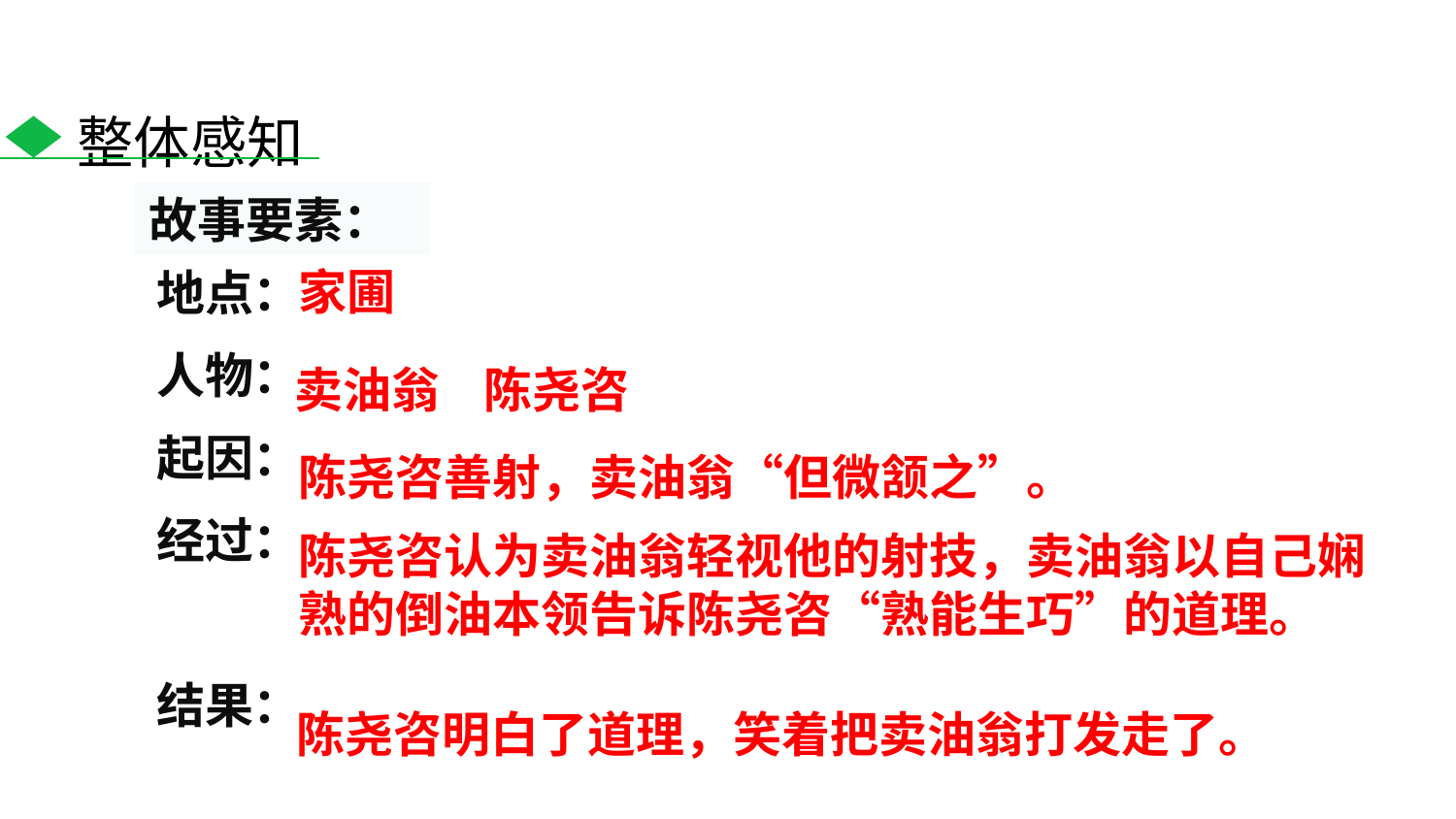

整体感知

故事要素：
家圃
地点：
人物：
起因：
经过：

结果：
卖油翁    陈尧咨
陈尧咨善射，卖油翁“但微颔之”。
陈尧咨认为卖油翁轻视他的射技，卖油翁以自己娴熟的倒油本领告诉陈尧咨“熟能生巧”的道理。
陈尧咨明白了道理，笑着把卖油翁打发走了。